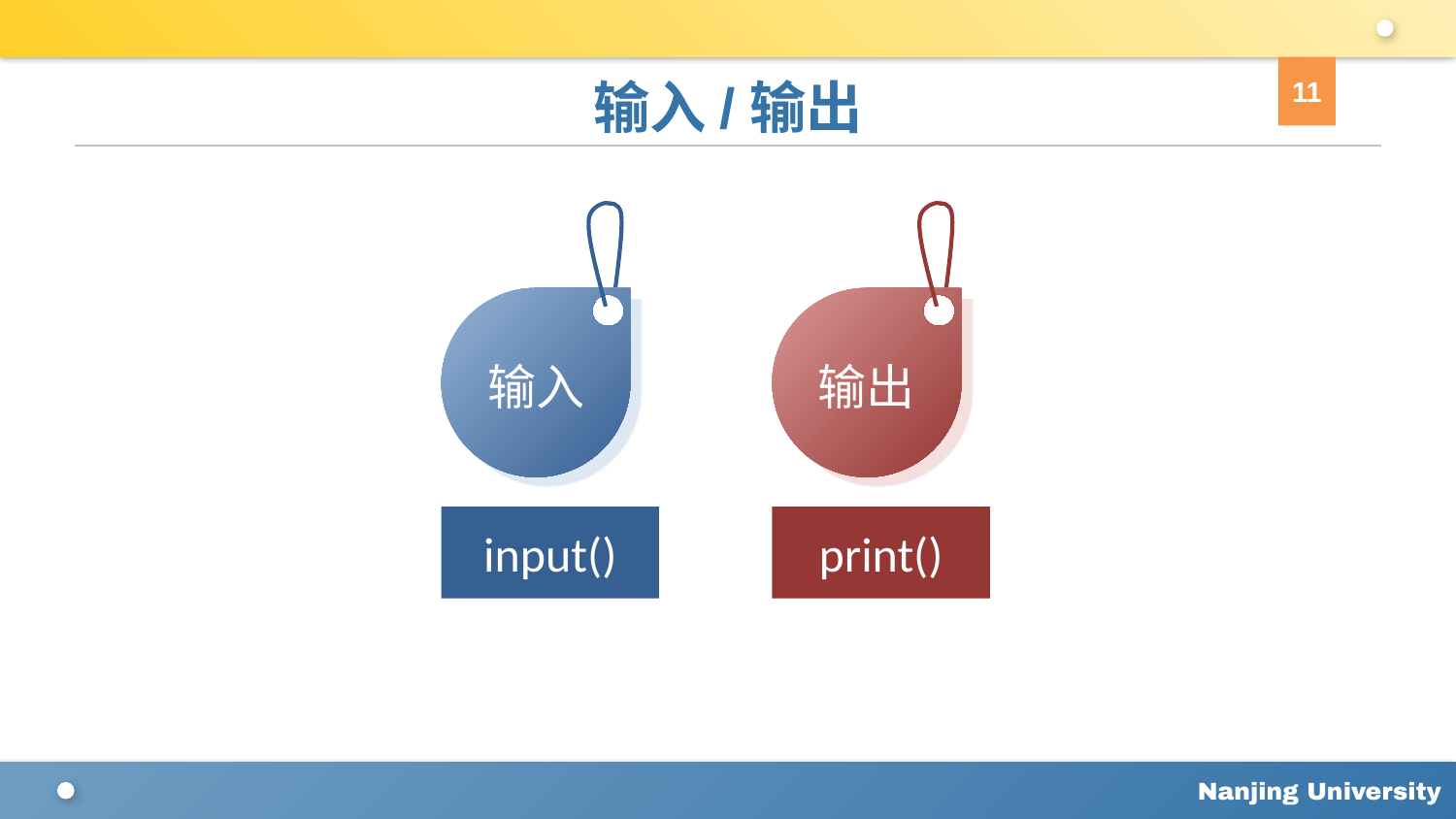

11
# 输入/输出

输入

输出

input()
print()